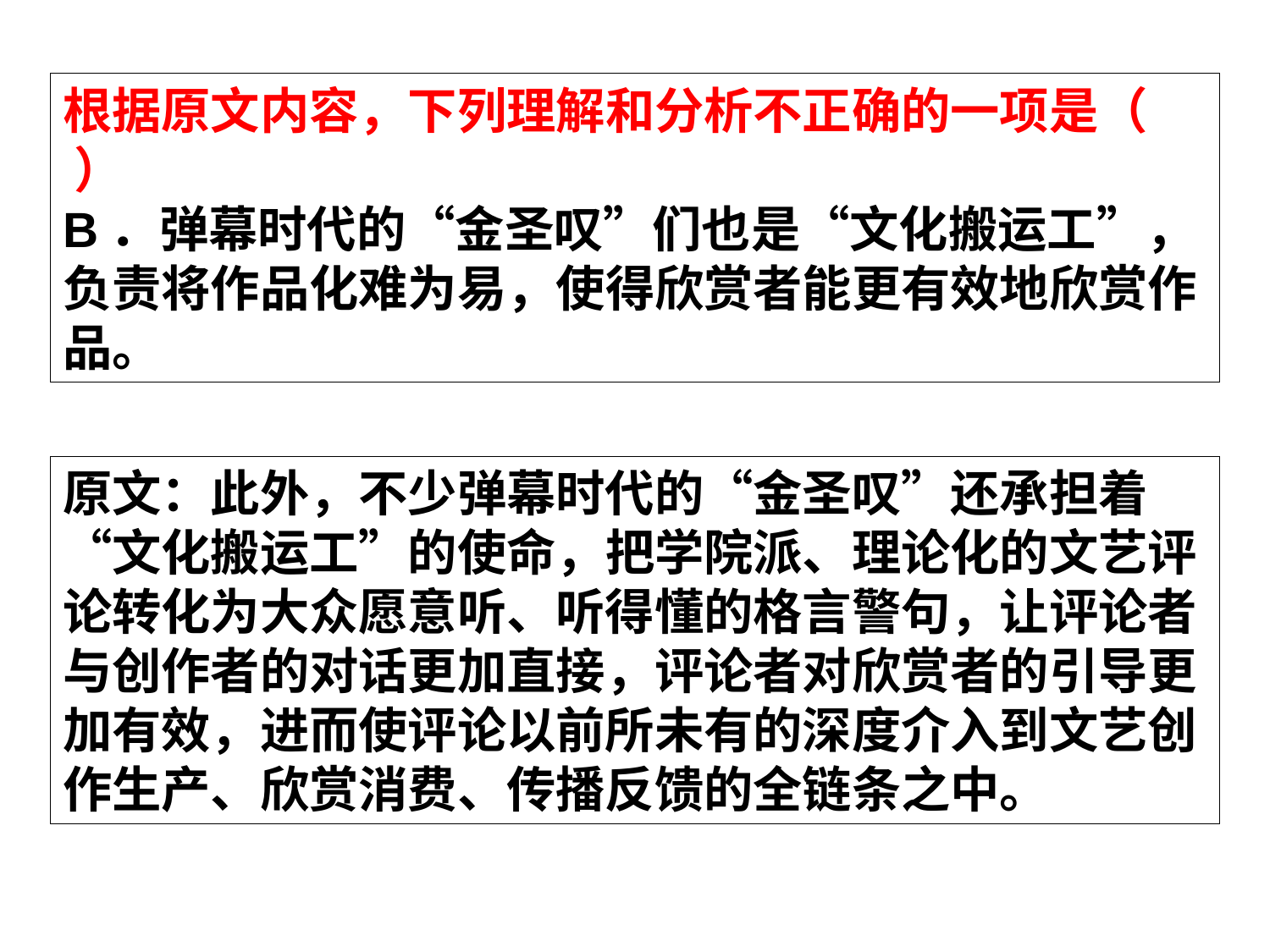

根据原文内容，下列理解和分析不正确的一项是（    ）
B．弹幕时代的“金圣叹”们也是“文化搬运工”，负责将作品化难为易，使得欣赏者能更有效地欣赏作品。
原文：此外，不少弹幕时代的“金圣叹”还承担着“文化搬运工”的使命，把学院派、理论化的文艺评论转化为大众愿意听、听得懂的格言警句，让评论者与创作者的对话更加直接，评论者对欣赏者的引导更加有效，进而使评论以前所未有的深度介入到文艺创作生产、欣赏消费、传播反馈的全链条之中。